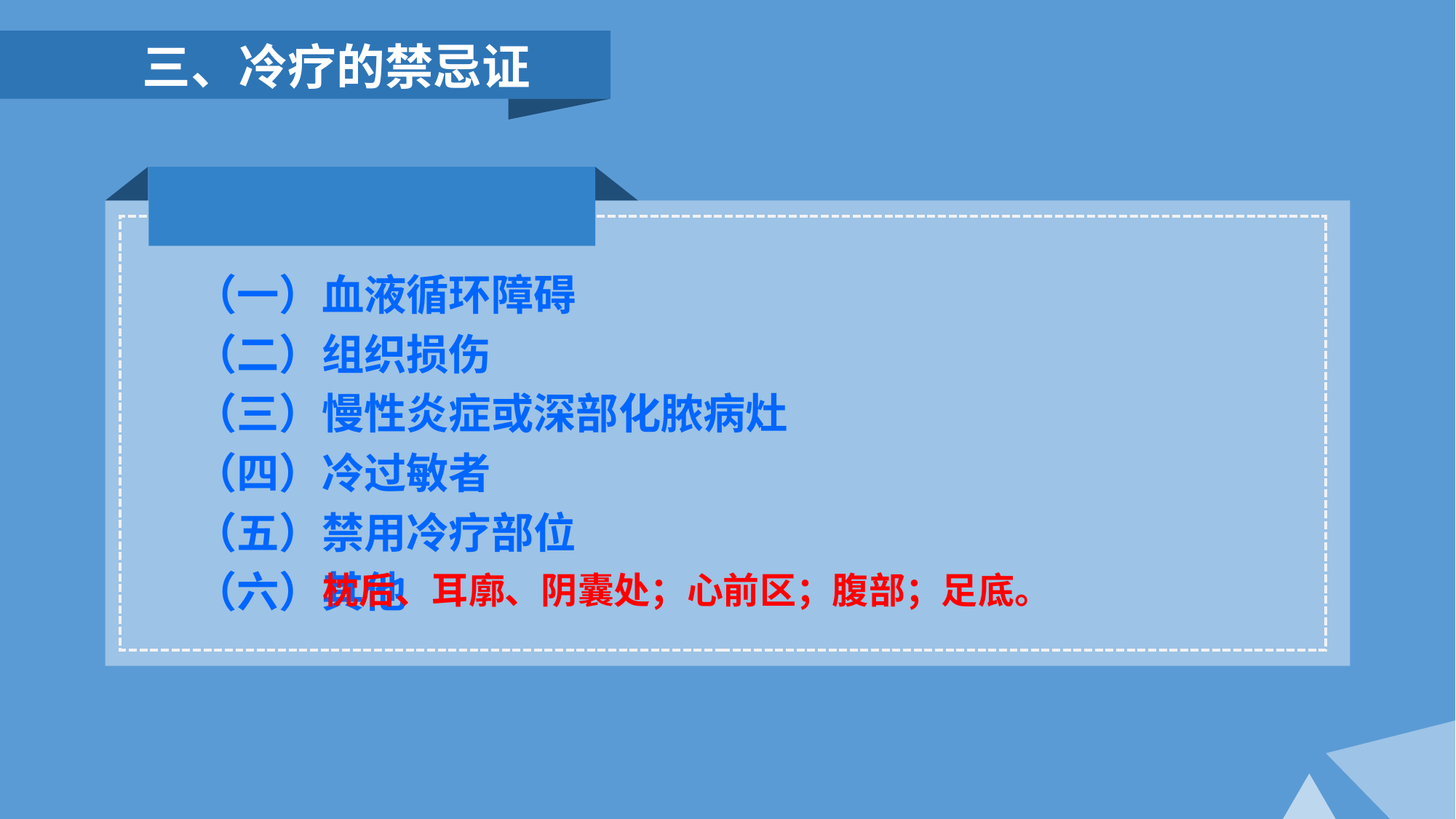

三、冷疗的禁忌证

（一）血液循环障碍
（二）组织损伤
（三）慢性炎症或深部化脓病灶
（四）冷过敏者
（五）禁用冷疗部位
（六）其他

枕后、耳廓、阴囊处；心前区；腹部；足底。